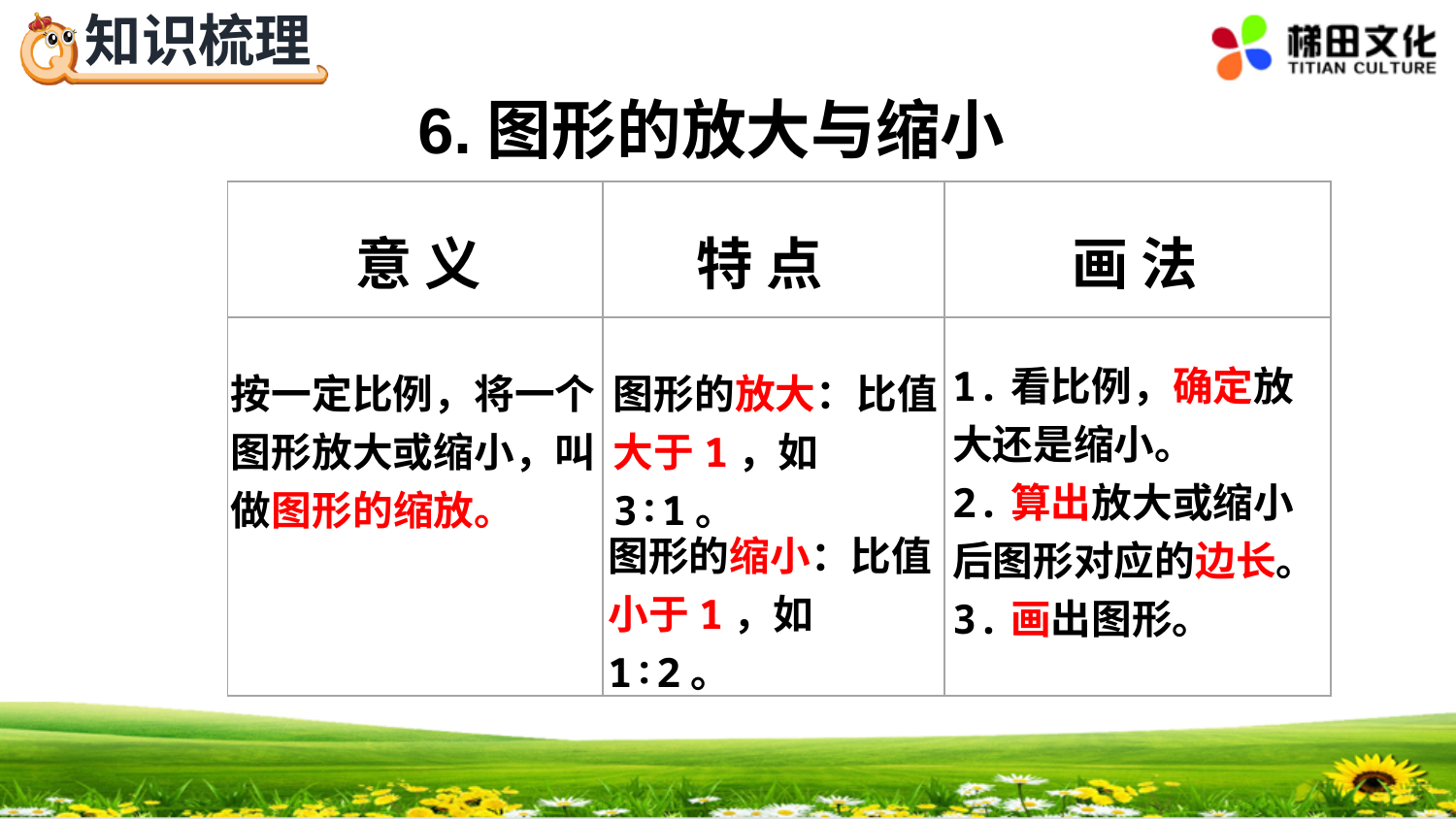

6.图形的放大与缩小
|  |  |  |
| --- | --- | --- |
|  |  |  |
意 义
特 点
画 法
1.看比例，确定放大还是缩小。
2.算出放大或缩小后图形对应的边长。
3.画出图形。
按一定比例，将一个图形放大或缩小，叫做图形的缩放。
图形的放大：比值大于1，如3∶1。
图形的缩小：比值小于1，如1∶2。